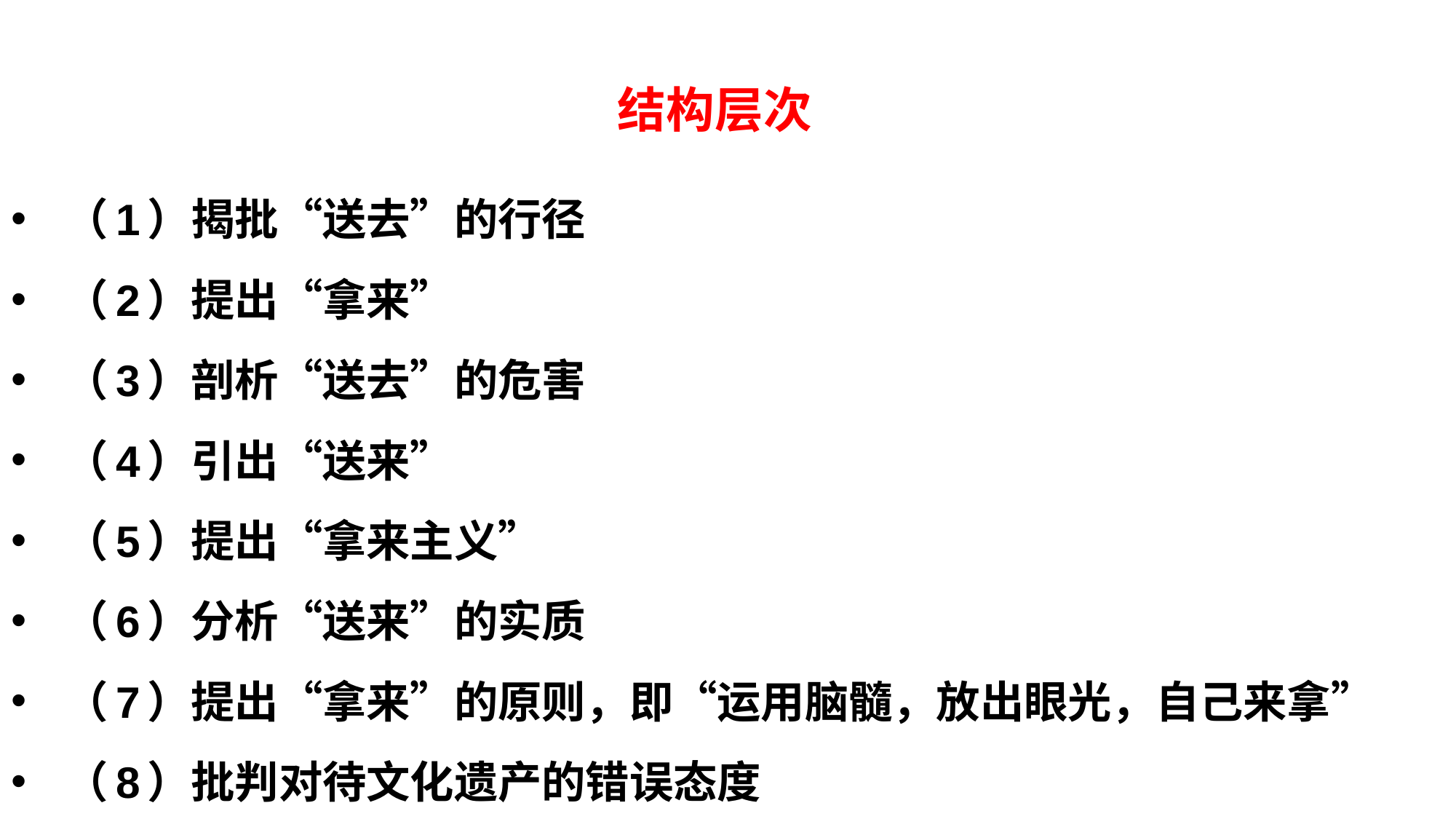

# 结构层次
（1）揭批“送去”的行径
（2）提出“拿来”
（3）剖析“送去”的危害
（4）引出“送来”
（5）提出“拿来主义”
（6）分析“送来”的实质
（7）提出“拿来”的原则，即“运用脑髓，放出眼光，自己来拿”
（8）批判对待文化遗产的错误态度